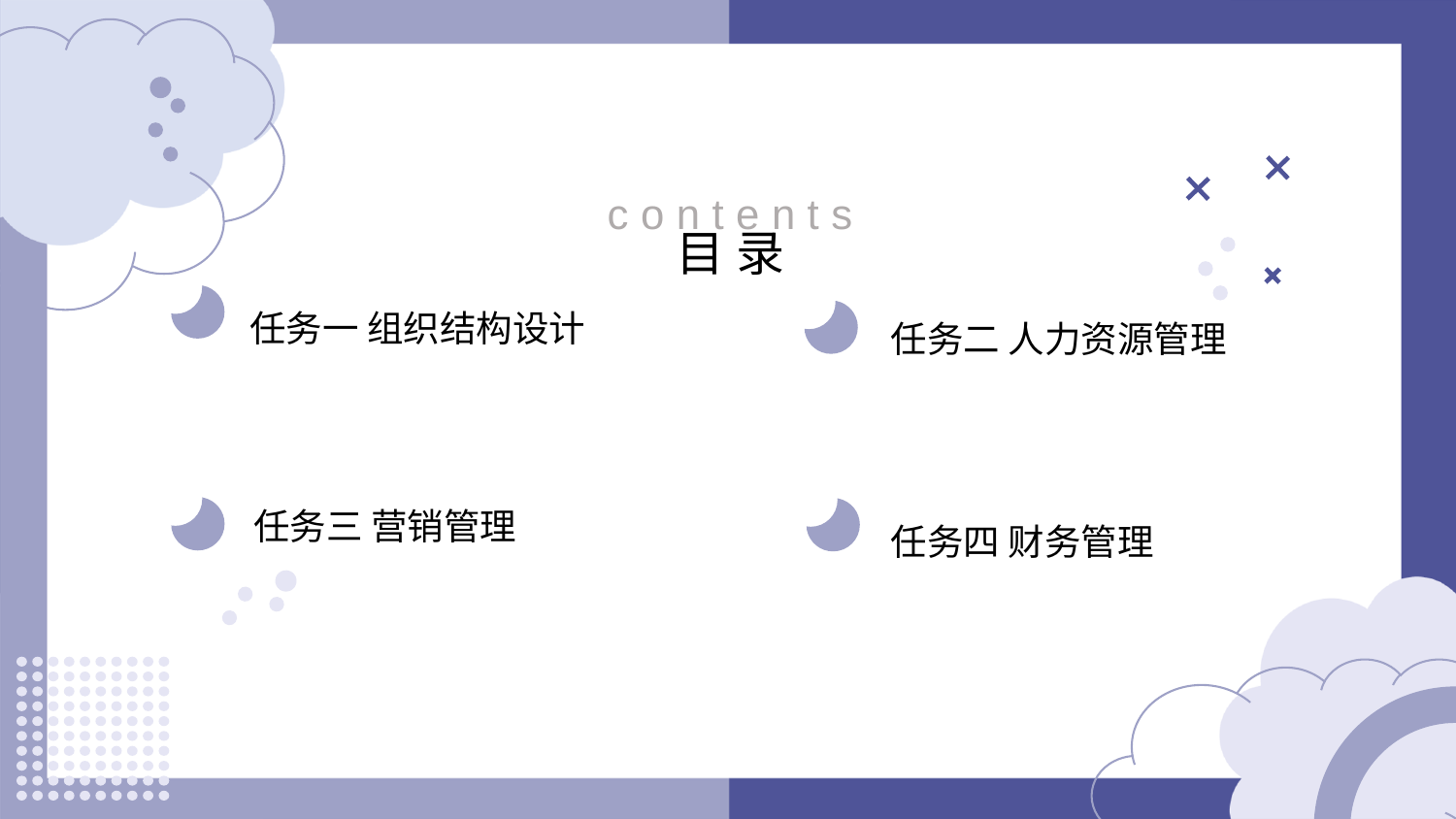

contents
目录

任务一 组织结构设计

任务二 人力资源管理
任务三 营销管理

任务四 财务管理